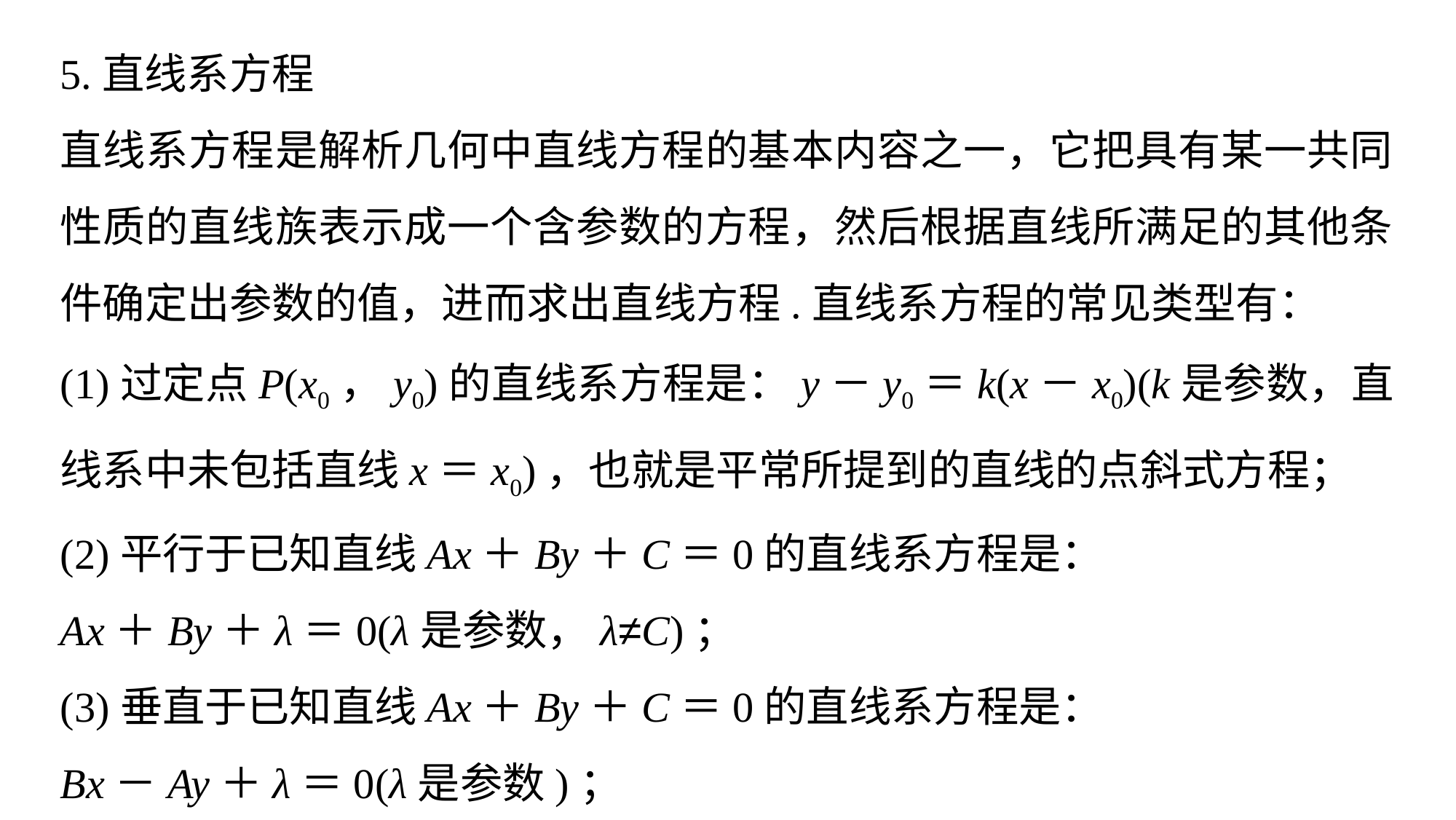

5.直线系方程
直线系方程是解析几何中直线方程的基本内容之一，它把具有某一共同性质的直线族表示成一个含参数的方程，然后根据直线所满足的其他条件确定出参数的值，进而求出直线方程.直线系方程的常见类型有：
(1)过定点P(x0，y0)的直线系方程是：y－y0＝k(x－x0)(k是参数，直线系中未包括直线x＝x0)，也就是平常所提到的直线的点斜式方程；
(2)平行于已知直线Ax＋By＋C＝0的直线系方程是：
Ax＋By＋λ＝0(λ是参数，λ≠C)；
(3)垂直于已知直线Ax＋By＋C＝0的直线系方程是：
Bx－Ay＋λ＝0(λ是参数)；